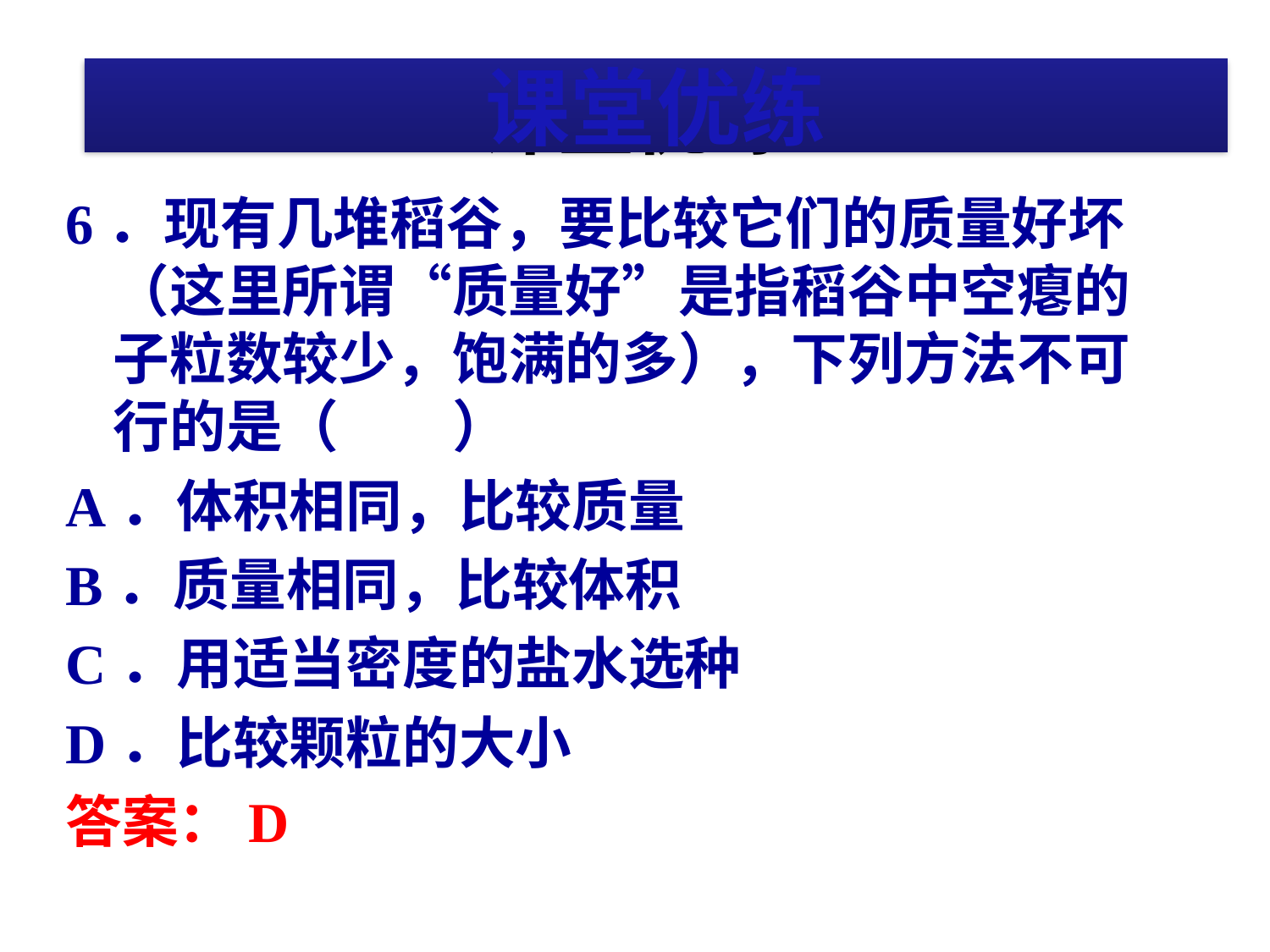

# 课堂优练
课堂优练
6．现有几堆稻谷，要比较它们的质量好坏（这里所谓“质量好”是指稻谷中空瘪的子粒数较少，饱满的多），下列方法不可行的是（　　）
A．体积相同，比较质量
B．质量相同，比较体积
C．用适当密度的盐水选种
D．比较颗粒的大小
答案：D